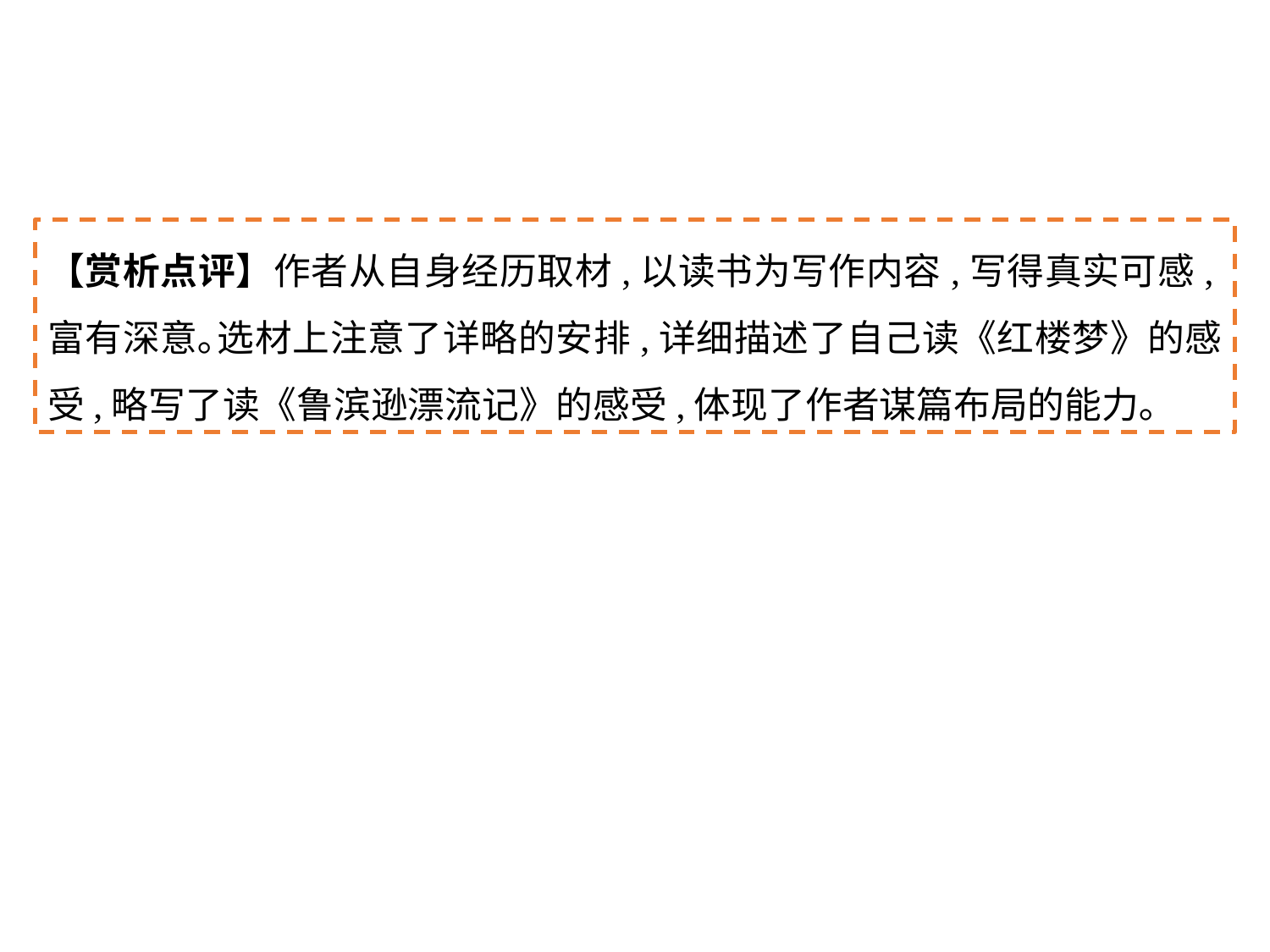

【赏析点评】作者从自身经历取材,以读书为写作内容,写得真实可感,富有深意｡选材上注意了详略的安排,详细描述了自己读《红楼梦》的感受,略写了读《鲁滨逊漂流记》的感受,体现了作者谋篇布局的能力｡